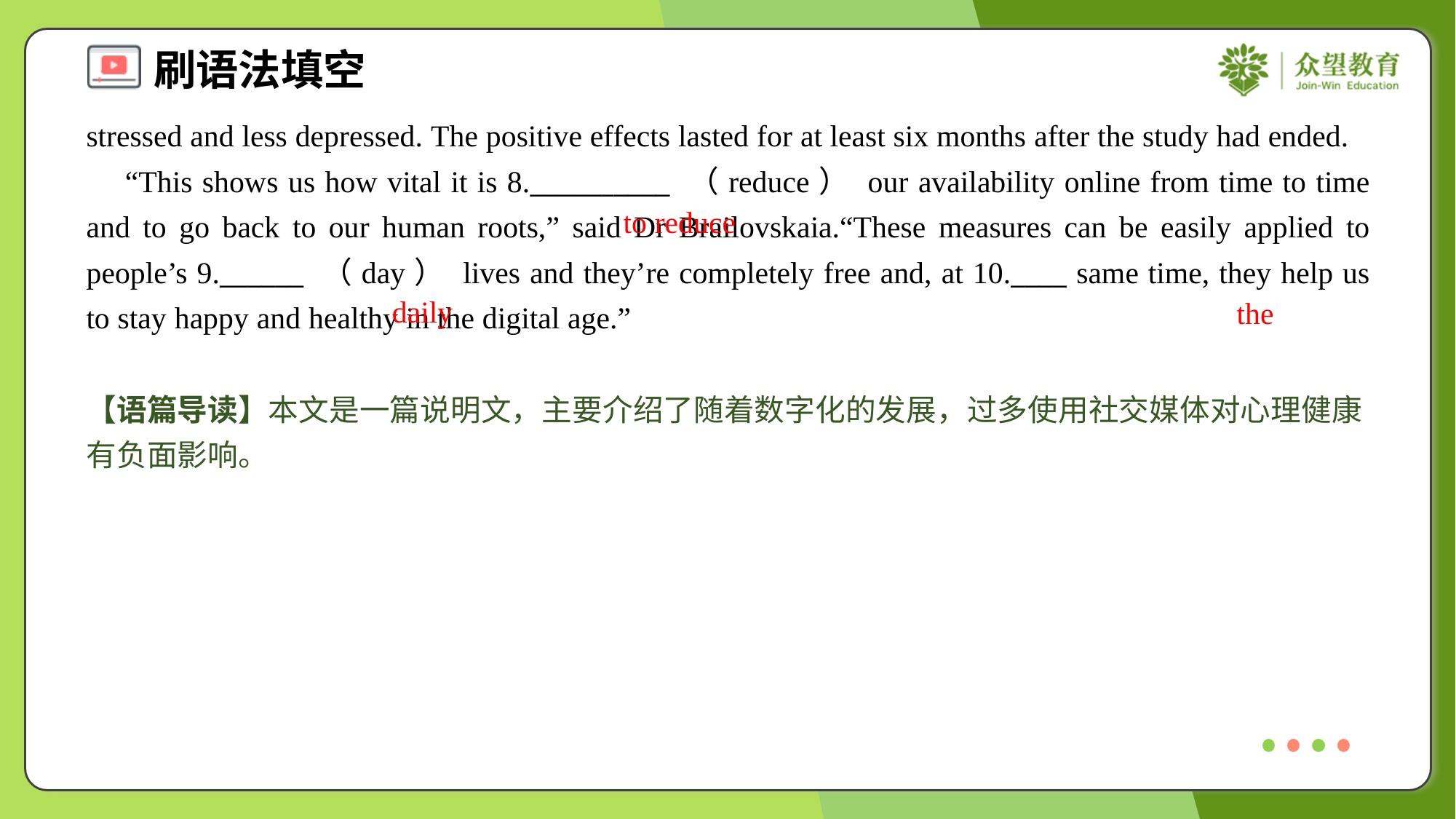

stressed and less depressed. The positive effects lasted for at least six months after the study had ended.
    “This shows us how vital it is 8.__________ （reduce） our availability online from time to time and to go back to our human roots,” said Dr Brailovskaia.“These measures can be easily applied to people’s 9.______ （day） lives and they’re completely free and, at 10.____ same time, they help us to stay happy and healthy in the digital age.”
to reduce
daily
the
【语篇导读】本文是一篇说明文，主要介绍了随着数字化的发展，过多使用社交媒体对心理健康有负面影响。